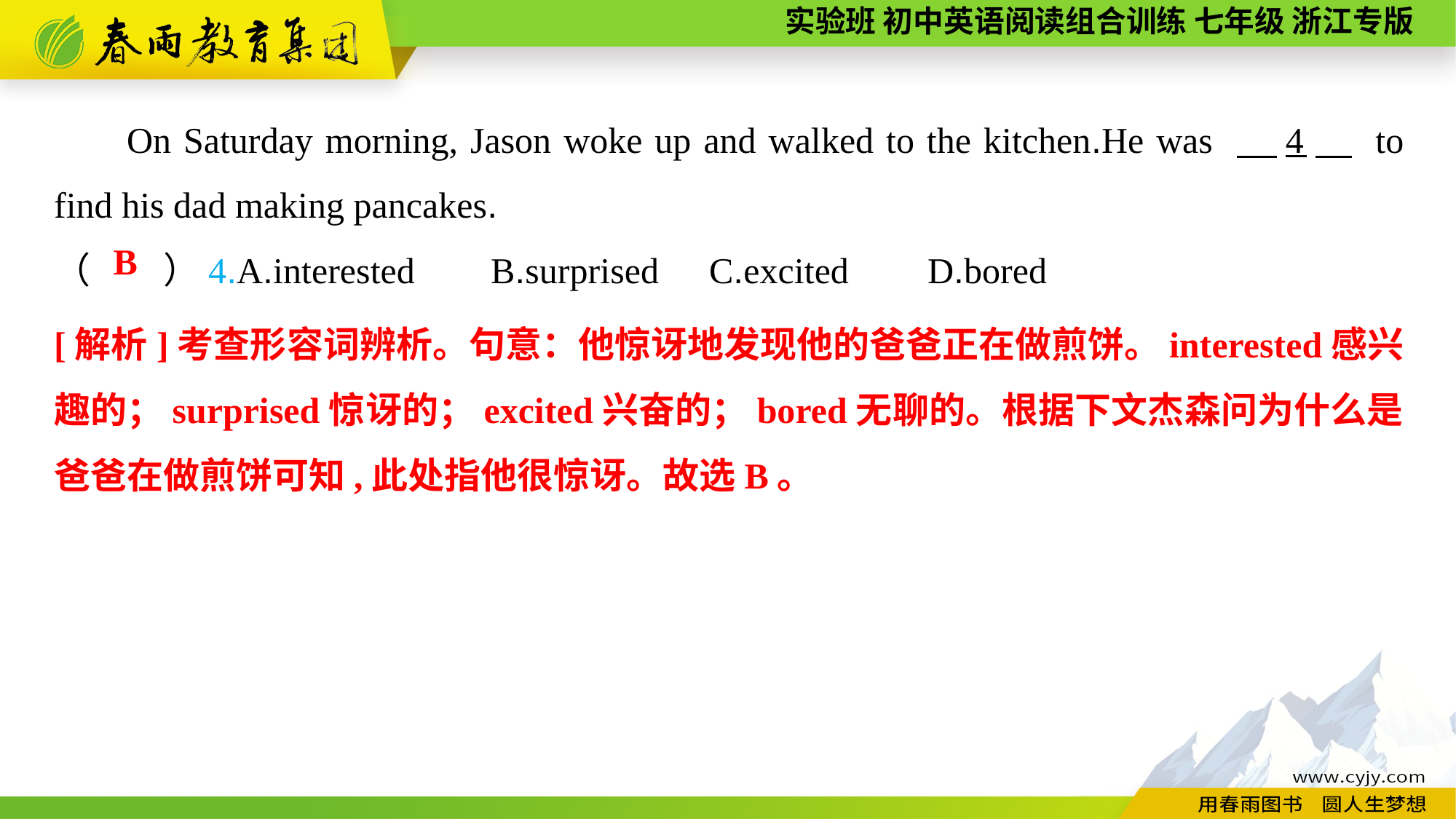

On Saturday morning, Jason woke up and walked to the kitchen.He was 　4　 to find his dad making pancakes.
（　　）4.A.interested	B.surprised	C.excited	D.bored
B
[解析]考查形容词辨析。句意：他惊讶地发现他的爸爸正在做煎饼。interested感兴趣的；surprised惊讶的；excited兴奋的；bored无聊的。根据下文杰森问为什么是爸爸在做煎饼可知,此处指他很惊讶。故选B。